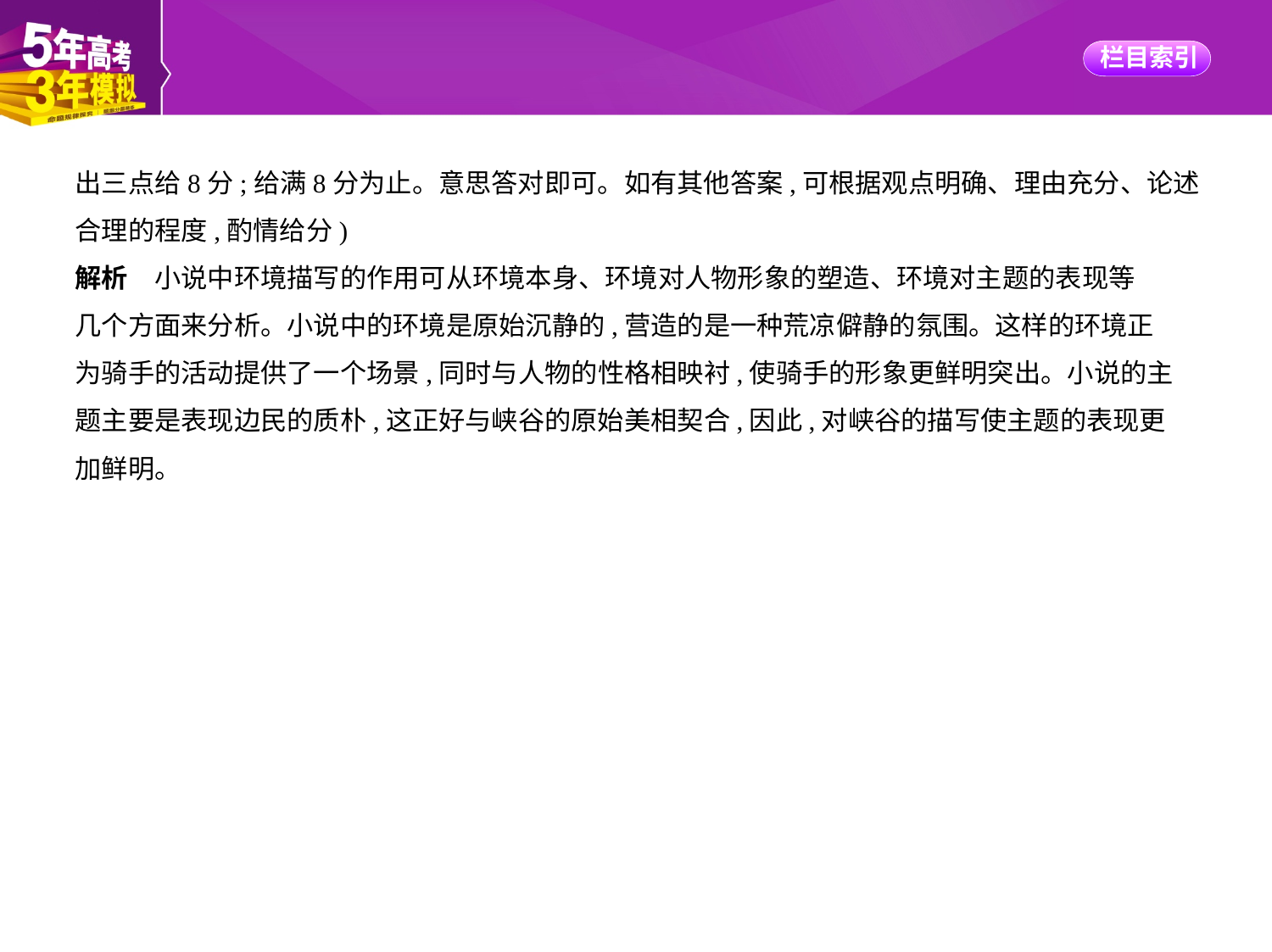

出三点给8分;给满8分为止。意思答对即可。如有其他答案,可根据观点明确、理由充分、论述
合理的程度,酌情给分)
解析　小说中环境描写的作用可从环境本身、环境对人物形象的塑造、环境对主题的表现等
几个方面来分析。小说中的环境是原始沉静的,营造的是一种荒凉僻静的氛围。这样的环境正
为骑手的活动提供了一个场景,同时与人物的性格相映衬,使骑手的形象更鲜明突出。小说的主
题主要是表现边民的质朴,这正好与峡谷的原始美相契合,因此,对峡谷的描写使主题的表现更
加鲜明。